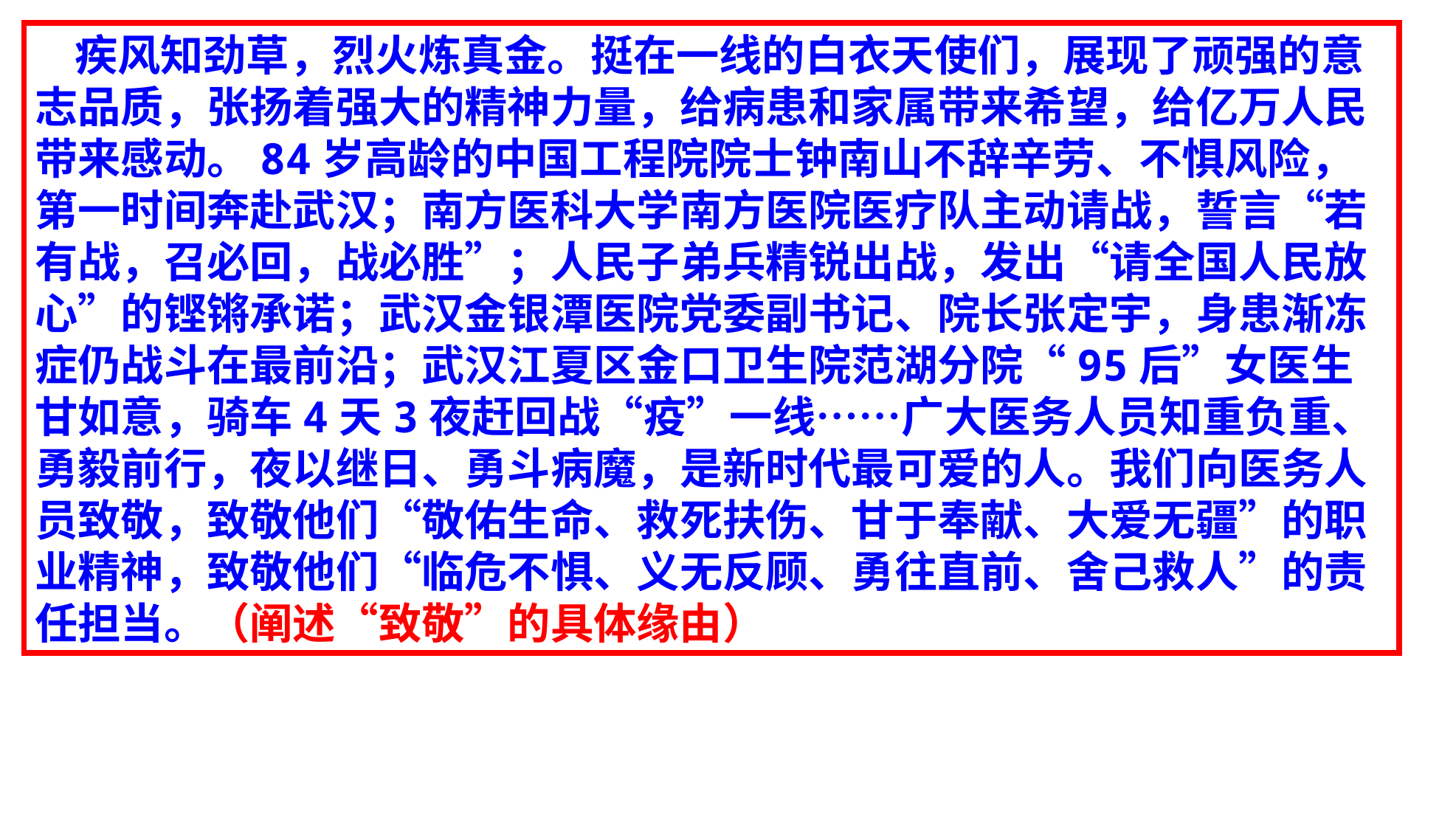

疾风知劲草，烈火炼真金。挺在一线的白衣天使们，展现了顽强的意志品质，张扬着强大的精神力量，给病患和家属带来希望，给亿万人民带来感动。84岁高龄的中国工程院院士钟南山不辞辛劳、不惧风险，第一时间奔赴武汉；南方医科大学南方医院医疗队主动请战，誓言“若有战，召必回，战必胜”；人民子弟兵精锐出战，发出“请全国人民放心”的铿锵承诺；武汉金银潭医院党委副书记、院长张定宇，身患渐冻症仍战斗在最前沿；武汉江夏区金口卫生院范湖分院“95后”女医生甘如意，骑车4天3夜赶回战“疫”一线……广大医务人员知重负重、勇毅前行，夜以继日、勇斗病魔，是新时代最可爱的人。我们向医务人员致敬，致敬他们“敬佑生命、救死扶伤、甘于奉献、大爱无疆”的职业精神，致敬他们“临危不惧、义无反顾、勇往直前、舍己救人”的责任担当。（阐述“致敬”的具体缘由）